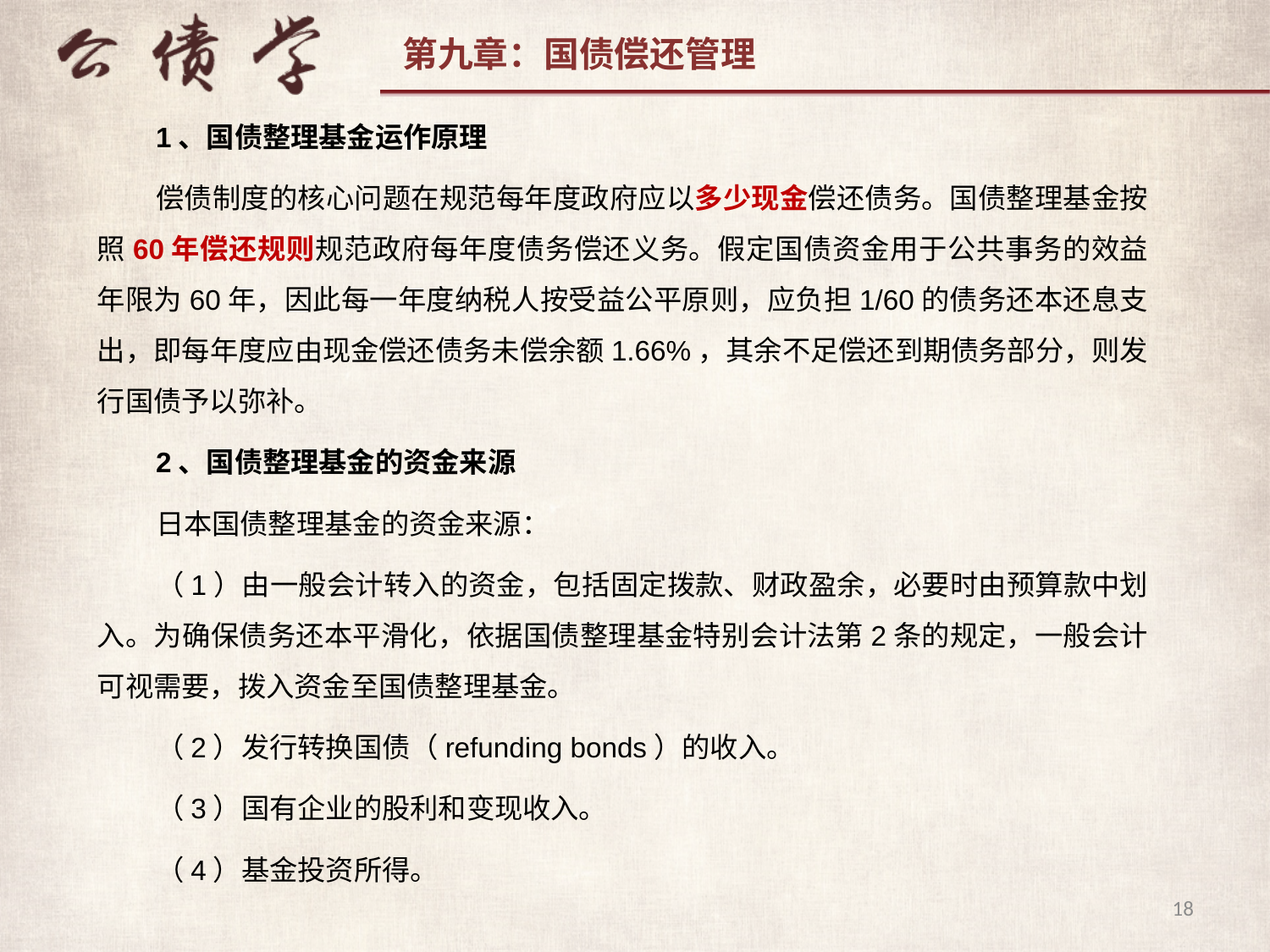

1、国债整理基金运作原理
偿债制度的核心问题在规范每年度政府应以多少现金偿还债务。国债整理基金按照60年偿还规则规范政府每年度债务偿还义务。假定国债资金用于公共事务的效益年限为60年，因此每一年度纳税人按受益公平原则，应负担1/60的债务还本还息支出，即每年度应由现金偿还债务未偿余额1.66%，其余不足偿还到期债务部分，则发行国债予以弥补。
2、国债整理基金的资金来源
日本国债整理基金的资金来源：
（1）由一般会计转入的资金，包括固定拨款、财政盈余，必要时由预算款中划入。为确保债务还本平滑化，依据国债整理基金特别会计法第2条的规定，一般会计可视需要，拨入资金至国债整理基金。
（2）发行转换国债（refunding bonds）的收入。
（3）国有企业的股利和变现收入。
（4）基金投资所得。
18